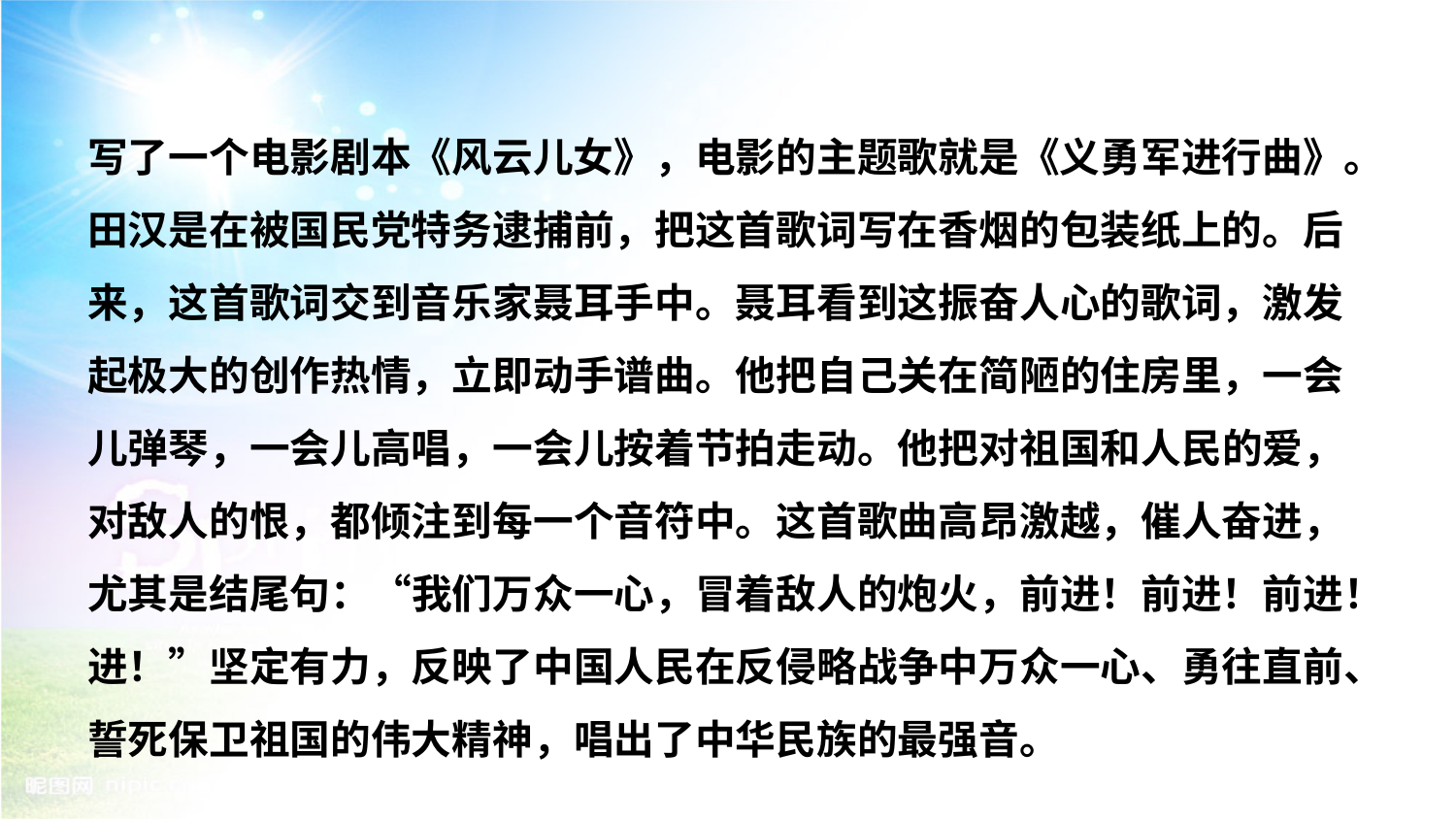

写了一个电影剧本《风云儿女》，电影的主题歌就是《义勇军进行曲》。田汉是在被国民党特务逮捕前，把这首歌词写在香烟的包装纸上的。后来，这首歌词交到音乐家聂耳手中。聂耳看到这振奋人心的歌词，激发起极大的创作热情，立即动手谱曲。他把自己关在简陋的住房里，一会儿弹琴，一会儿高唱，一会儿按着节拍走动。他把对祖国和人民的爱，对敌人的恨，都倾注到每一个音符中。这首歌曲高昂激越，催人奋进，尤其是结尾句：“我们万众一心，冒着敌人的炮火，前进！前进！前进！进！”坚定有力，反映了中国人民在反侵略战争中万众一心、勇往直前、誓死保卫祖国的伟大精神，唱出了中华民族的最强音。